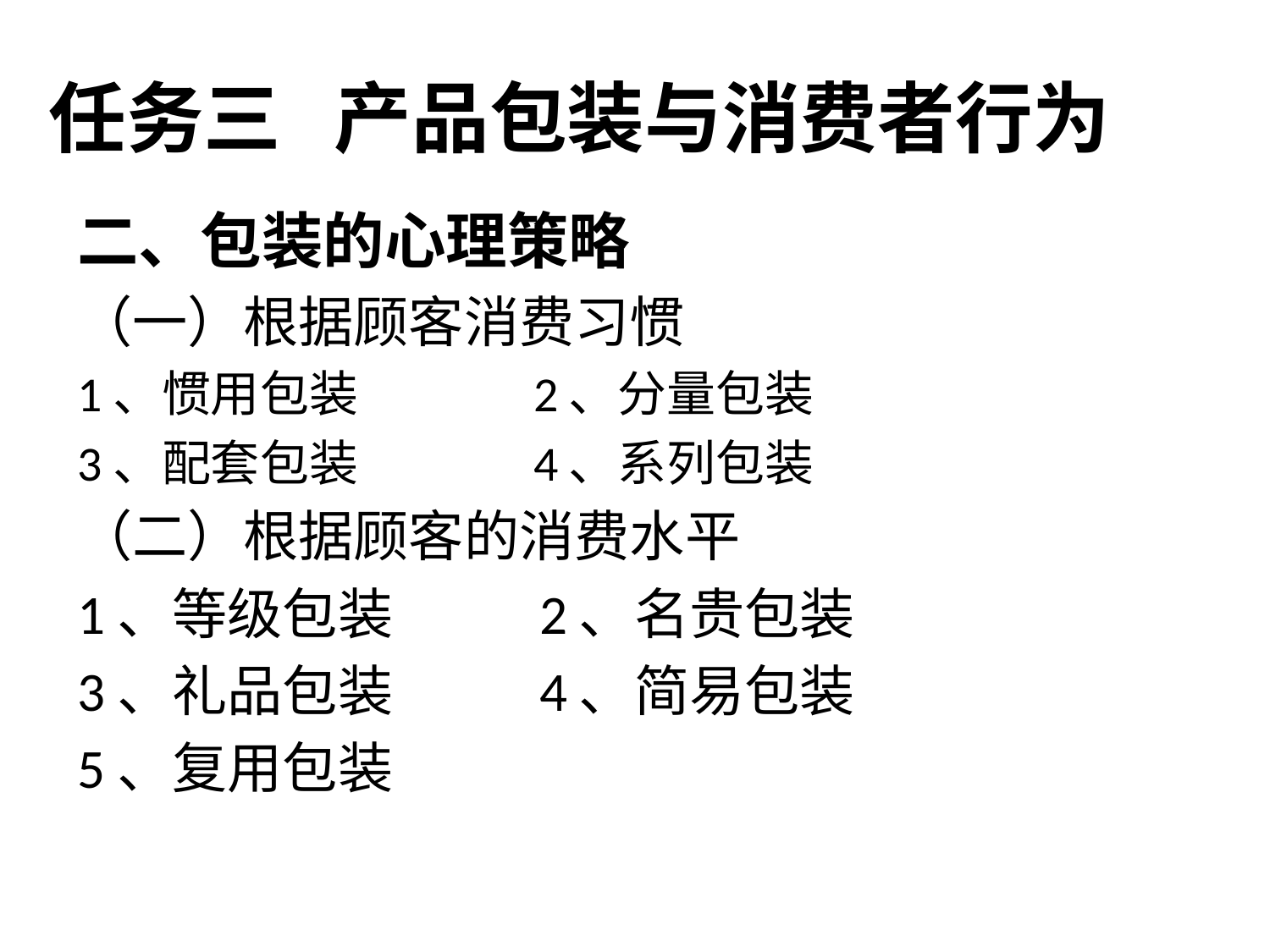

任务三   产品包装与消费者行为
二、包装的心理策略
（一）根据顾客消费习惯
1、惯用包装               2、分量包装
3、配套包装               4、系列包装
（二）根据顾客的消费水平
1、等级包装           2、名贵包装
3、礼品包装           4、简易包装
5、复用包装